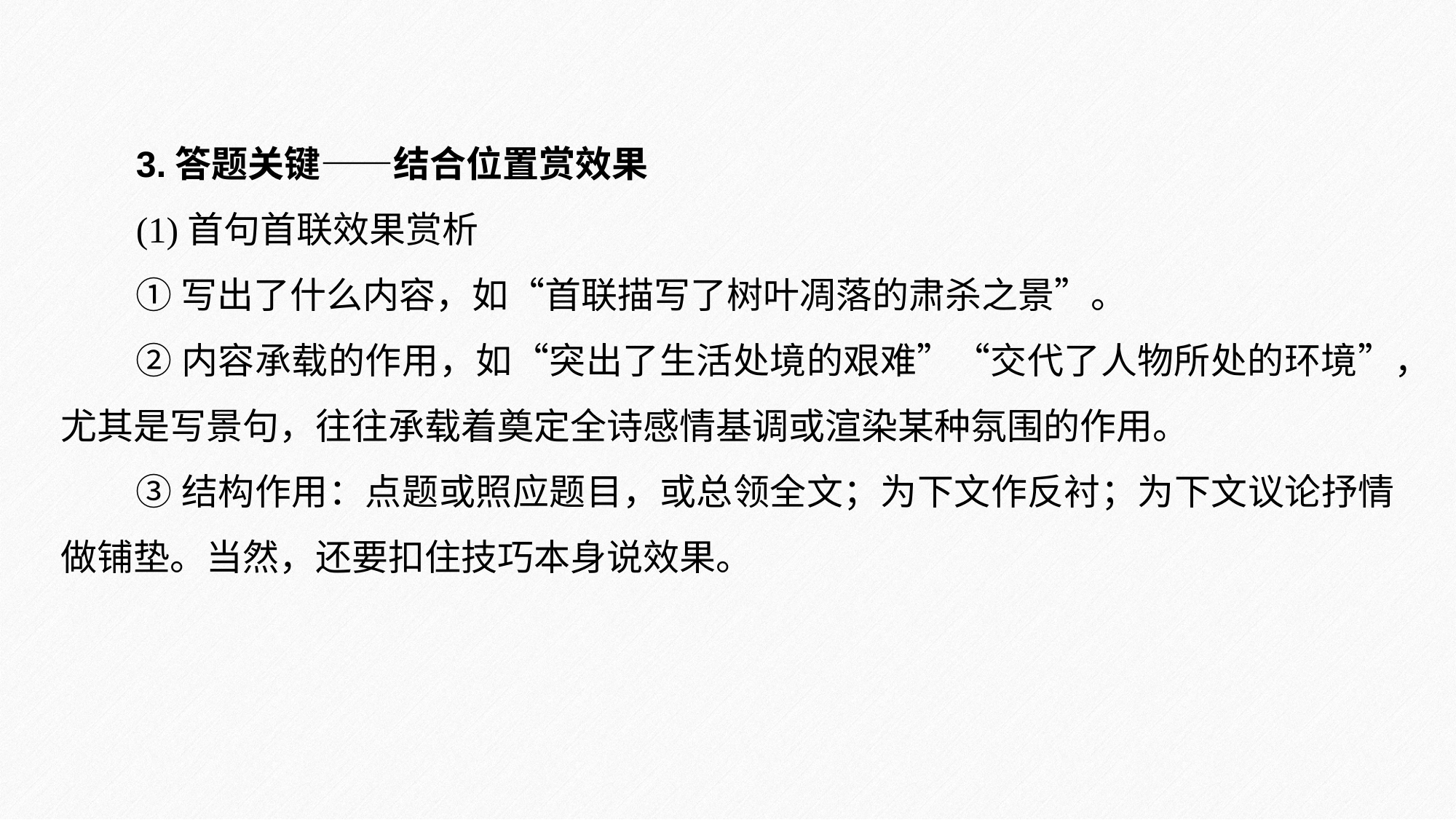

3.答题关键——结合位置赏效果
(1)首句首联效果赏析
①写出了什么内容，如“首联描写了树叶凋落的肃杀之景”。
②内容承载的作用，如“突出了生活处境的艰难”“交代了人物所处的环境”，尤其是写景句，往往承载着奠定全诗感情基调或渲染某种氛围的作用。
③结构作用：点题或照应题目，或总领全文；为下文作反衬；为下文议论抒情做铺垫。当然，还要扣住技巧本身说效果。